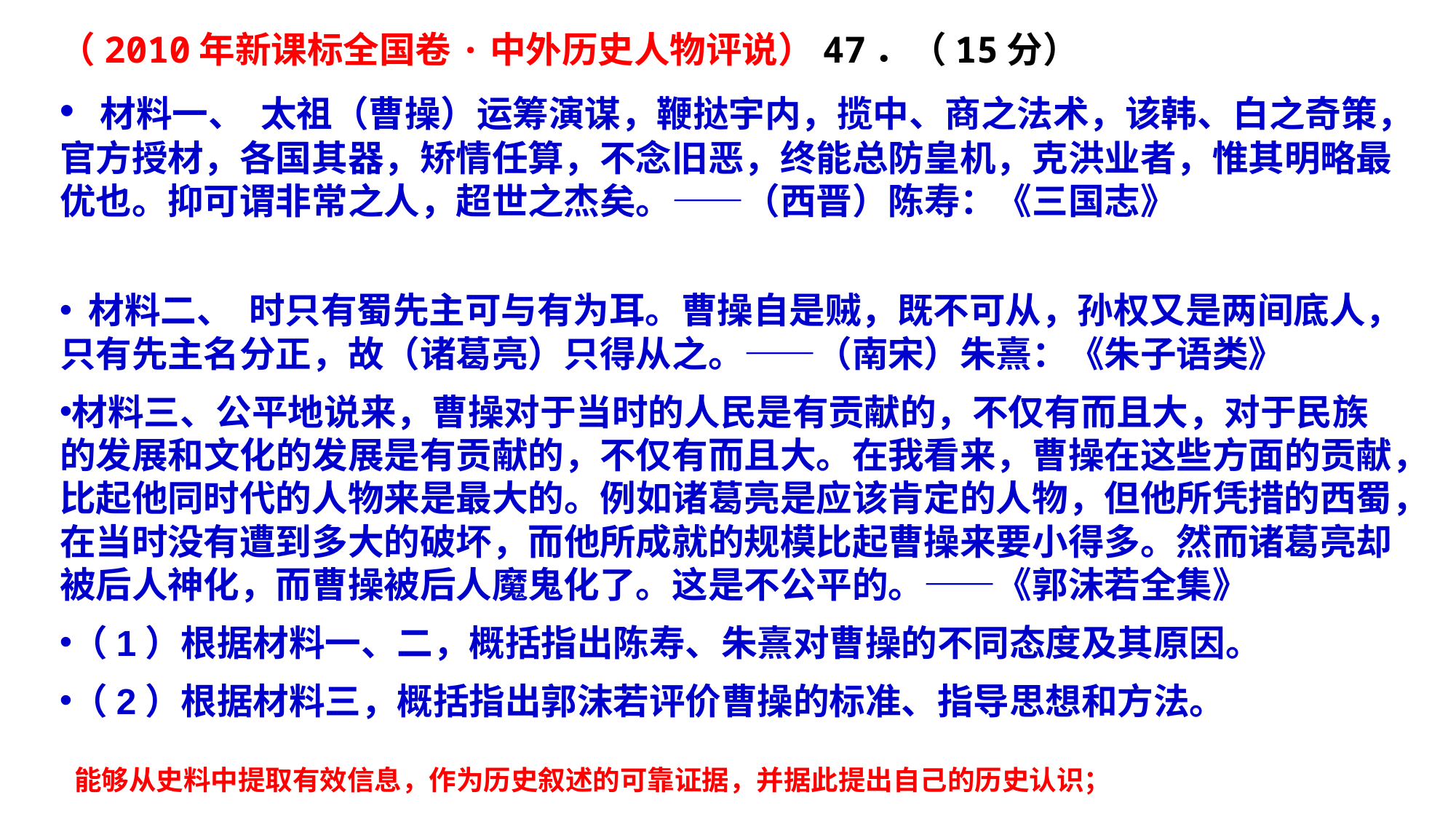

（2010年新课标全国卷·中外历史人物评说）47．（15分）
  材料一、  太祖（曹操）运筹演谋，鞭挞宇内，揽中、商之法术，该韩、白之奇策，官方授材，各国其器，矫情任算，不念旧恶，终能总防皇机，克洪业者，惟其明略最优也。抑可谓非常之人，超世之杰矣。——（西晋）陈寿：《三国志》

 材料二、  时只有蜀先主可与有为耳。曹操自是贼，既不可从，孙权又是两间底人，只有先主名分正，故（诸葛亮）只得从之。——（南宋）朱熹：《朱子语类》
材料三、公平地说来，曹操对于当时的人民是有贡献的，不仅有而且大，对于民族的发展和文化的发展是有贡献的，不仅有而且大。在我看来，曹操在这些方面的贡献，比起他同时代的人物来是最大的。例如诸葛亮是应该肯定的人物，但他所凭措的西蜀，在当时没有遭到多大的破坏，而他所成就的规模比起曹操来要小得多。然而诸葛亮却被后人神化，而曹操被后人魔鬼化了。这是不公平的。——《郭沫若全集》
（1）根据材料一、二，概括指出陈寿、朱熹对曹操的不同态度及其原因。
（2）根据材料三，概括指出郭沫若评价曹操的标准、指导思想和方法。

能够从史料中提取有效信息，作为历史叙述的可靠证据，并据此提出自己的历史认识；